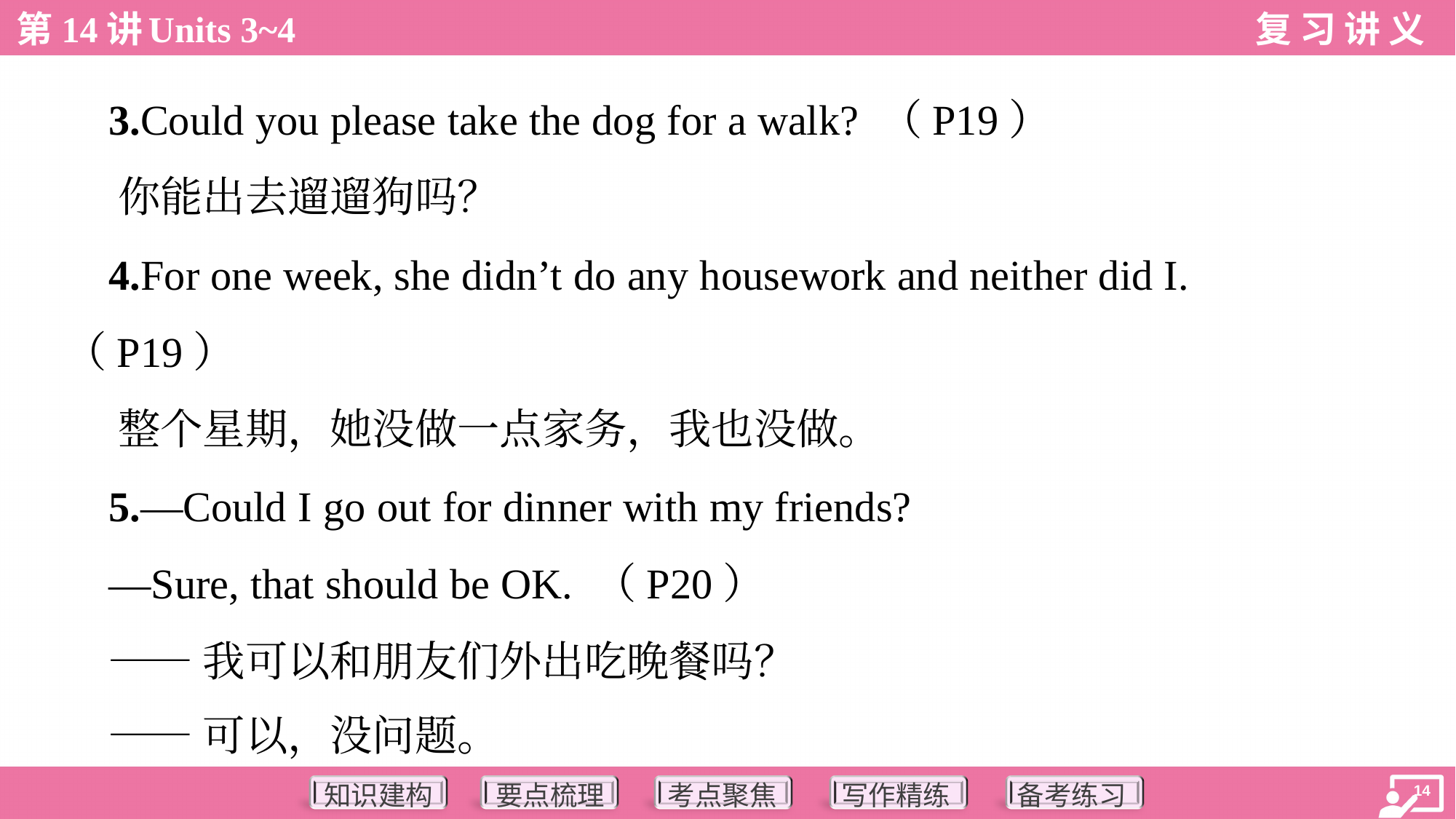

3.Could you please take the dog for a walk? （P19）
    你能出去遛遛狗吗？
    4.For one week, she didn’t do any housework and neither did I.
（P19）
    整个星期，她没做一点家务，我也没做。
    5.—Could I go out for dinner with my friends?
    —Sure, that should be OK. （P20）
    ——我可以和朋友们外出吃晚餐吗？
    ——可以，没问题。